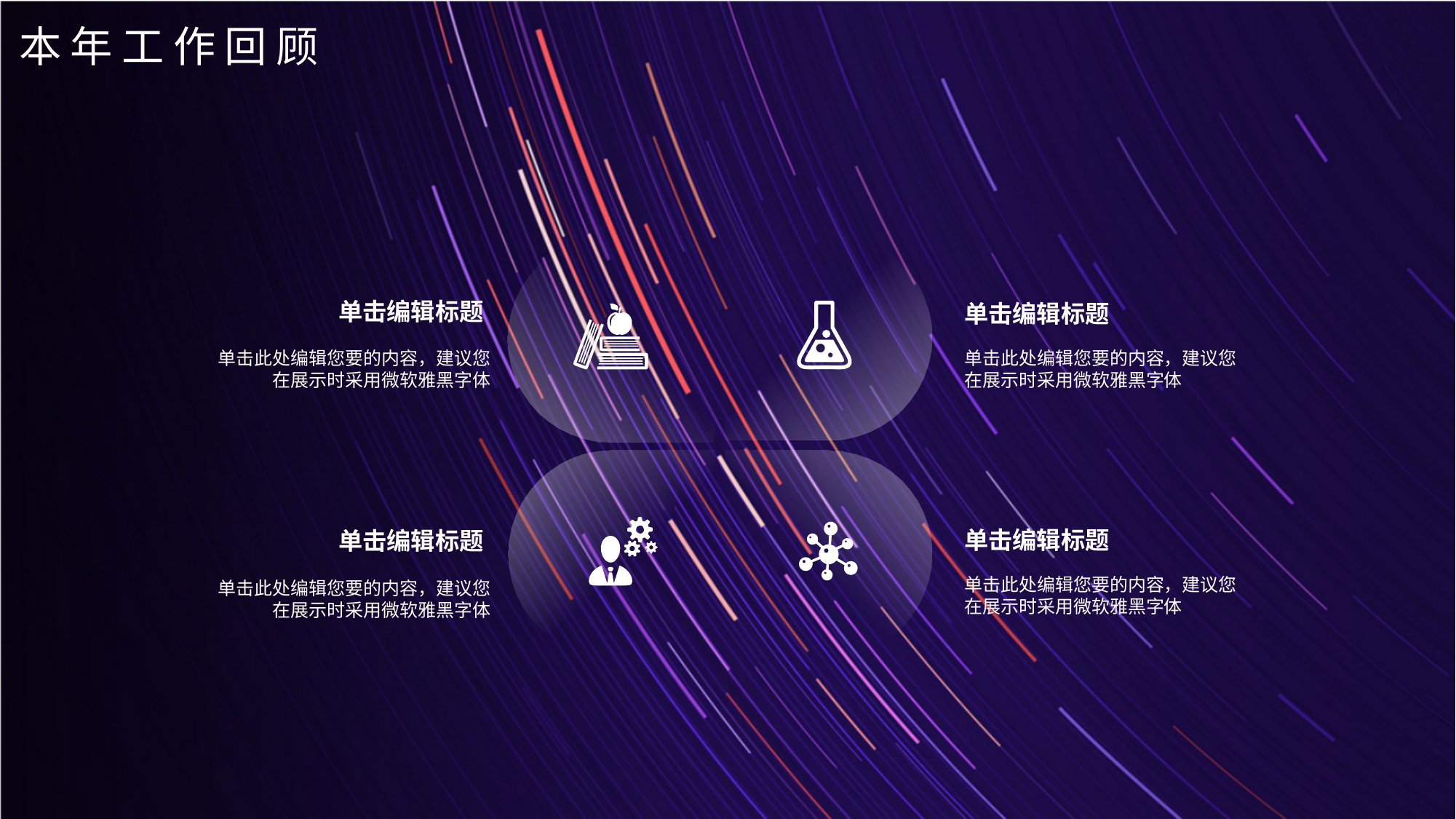

本年工作回顾

单击编辑标题
单击编辑标题

单击此处编辑您要的内容，建议您在展示时采用微软雅黑字体
单击此处编辑您要的内容，建议您在展示时采用微软雅黑字体

单击编辑标题
单击编辑标题
单击此处编辑您要的内容，建议您在展示时采用微软雅黑字体
单击此处编辑您要的内容，建议您在展示时采用微软雅黑字体